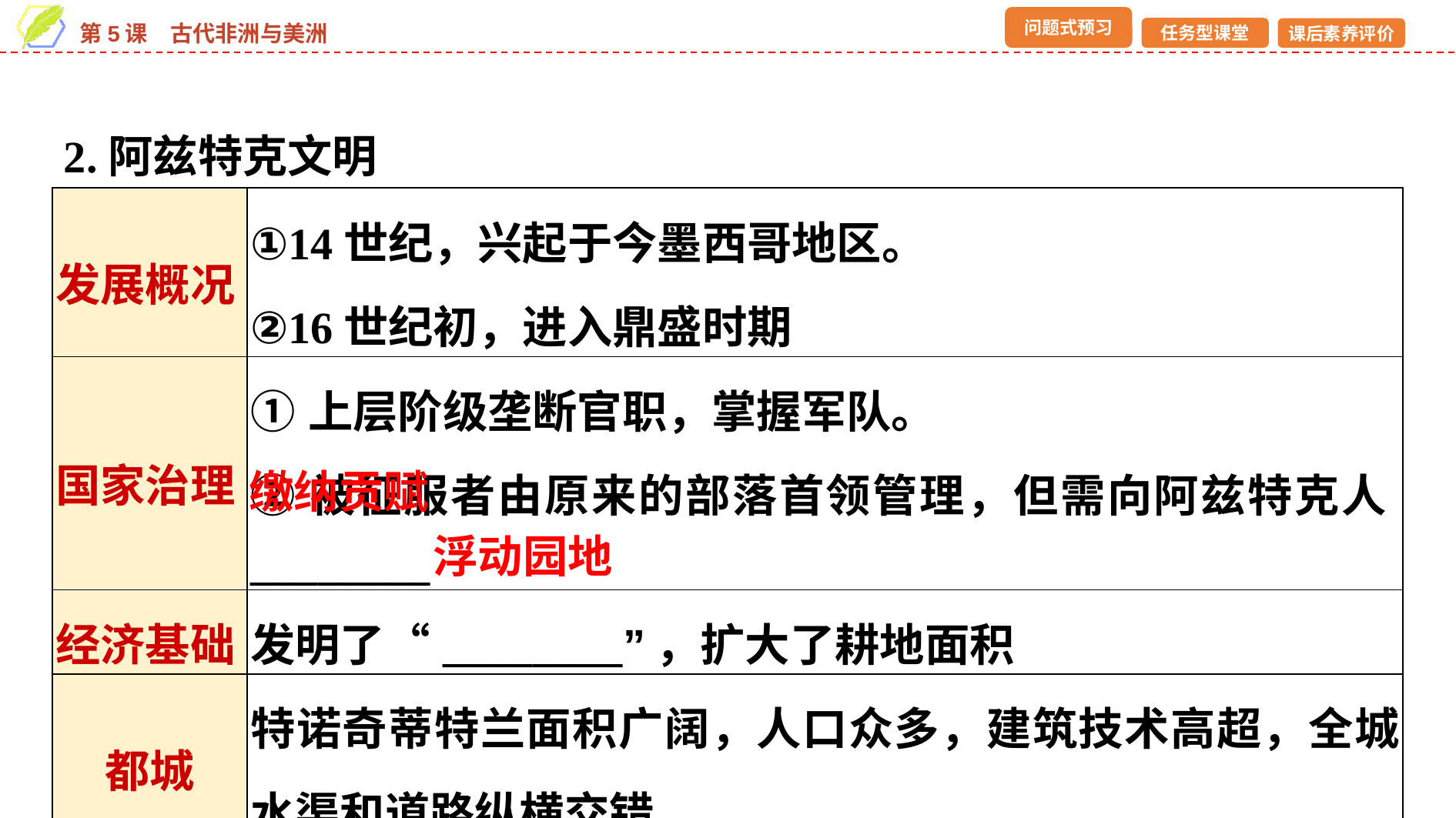

2.阿兹特克文明
| 发展概况 | ①14世纪，兴起于今墨西哥地区。 ②16世纪初，进入鼎盛时期 |
| --- | --- |
| 国家治理 | ①上层阶级垄断官职，掌握军队。 ②被征服者由原来的部落首领管理，但需向阿兹特克人\_\_\_\_\_\_\_\_ |
| 经济基础 | 发明了“\_\_\_\_\_\_\_\_”，扩大了耕地面积 |
| 都城 | 特诺奇蒂特兰面积广阔，人口众多，建筑技术高超，全城水渠和道路纵横交错 |
缴纳贡赋
浮动园地